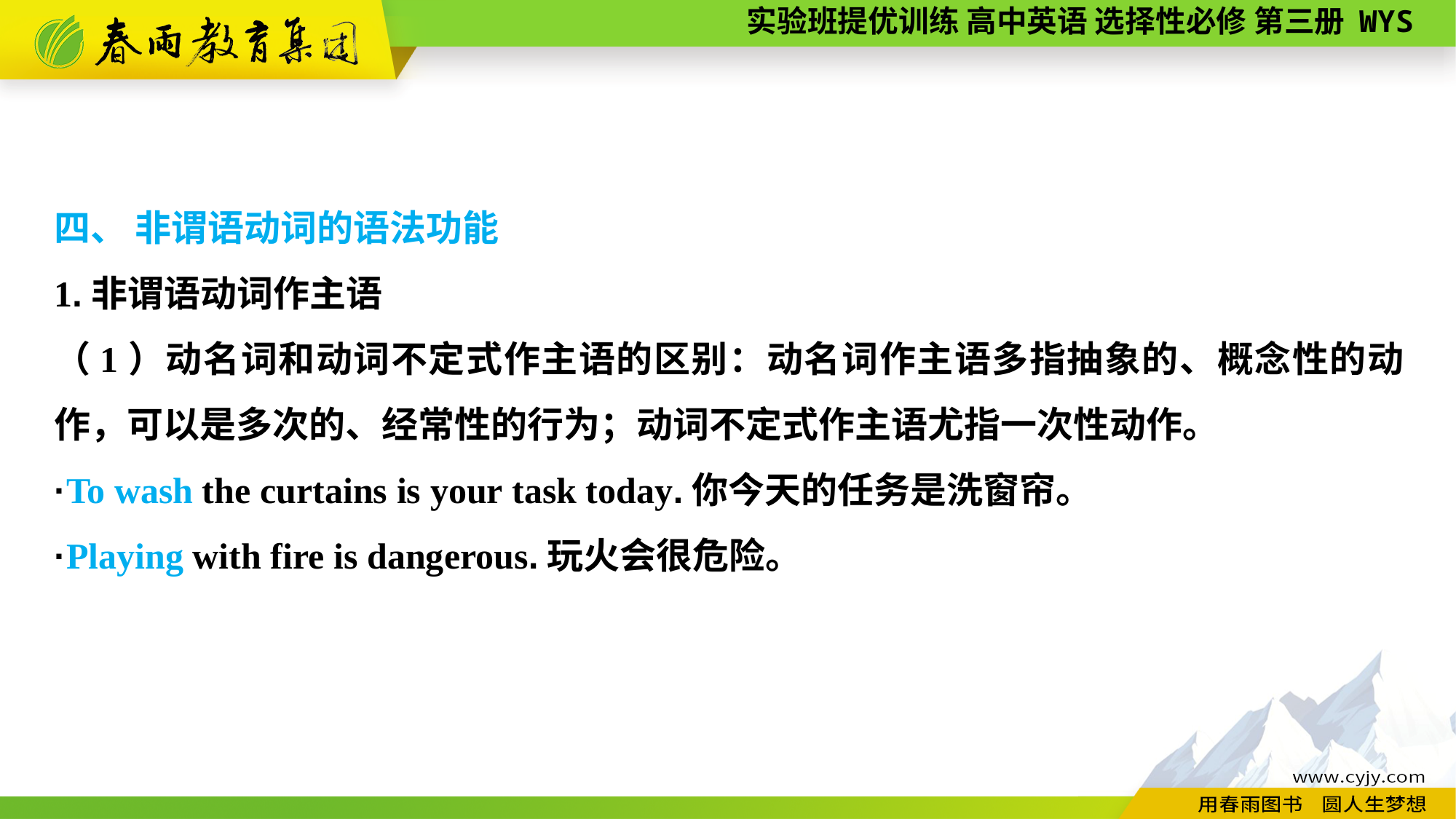

四、 非谓语动词的语法功能
1.非谓语动词作主语
（1）动名词和动词不定式作主语的区别：动名词作主语多指抽象的、概念性的动作，可以是多次的、经常性的行为；动词不定式作主语尤指一次性动作。
·To wash the curtains is your task today.你今天的任务是洗窗帘。
·Playing with fire is dangerous.玩火会很危险。